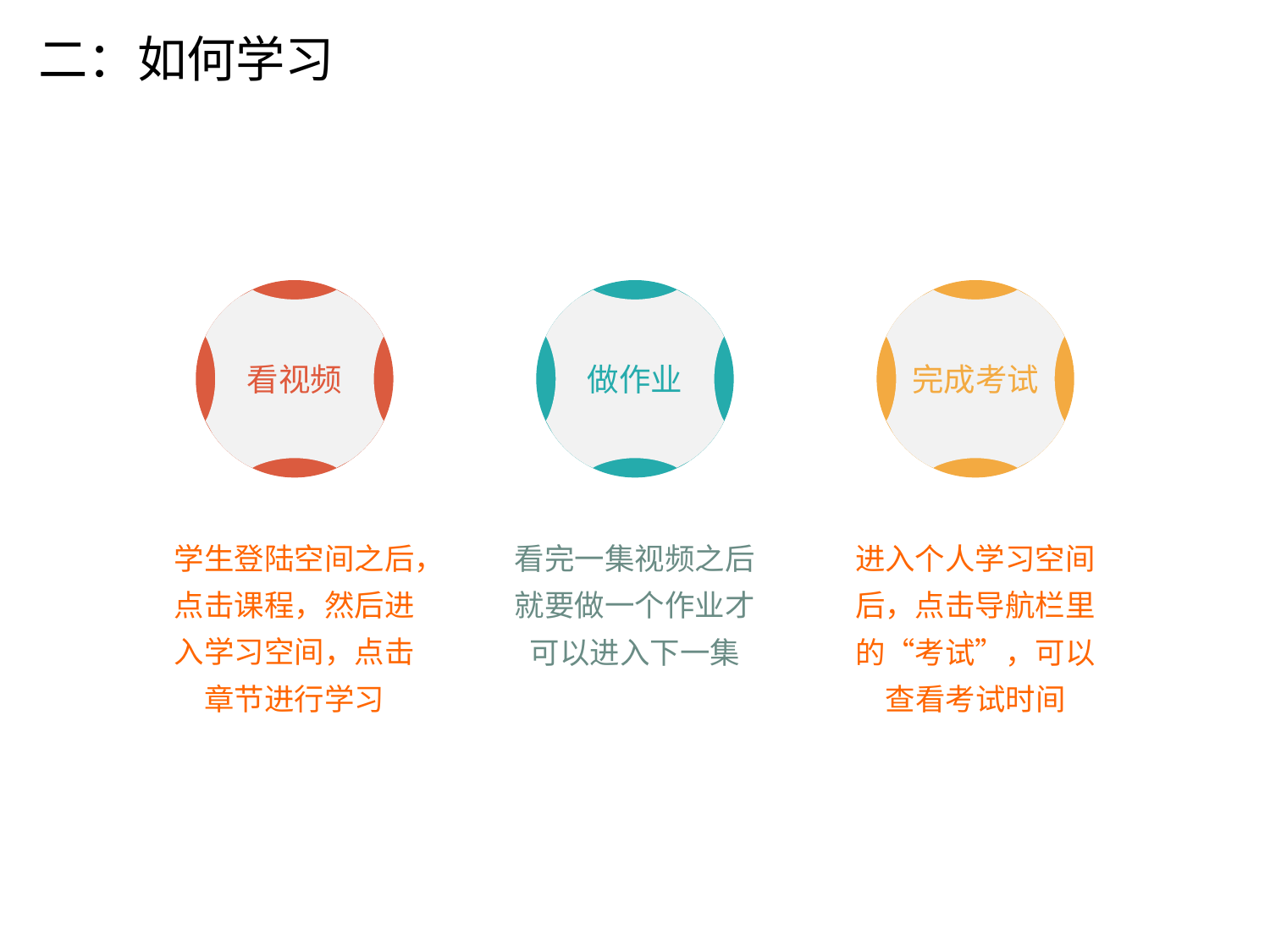

# 二：如何学习

看视频
做作业
完成考试
学生登陆空间之后，点击课程，然后进入学习空间，点击章节进行学习
看完一集视频之后就要做一个作业才可以进入下一集
进入个人学习空间后，点击导航栏里的“考试”，可以查看考试时间